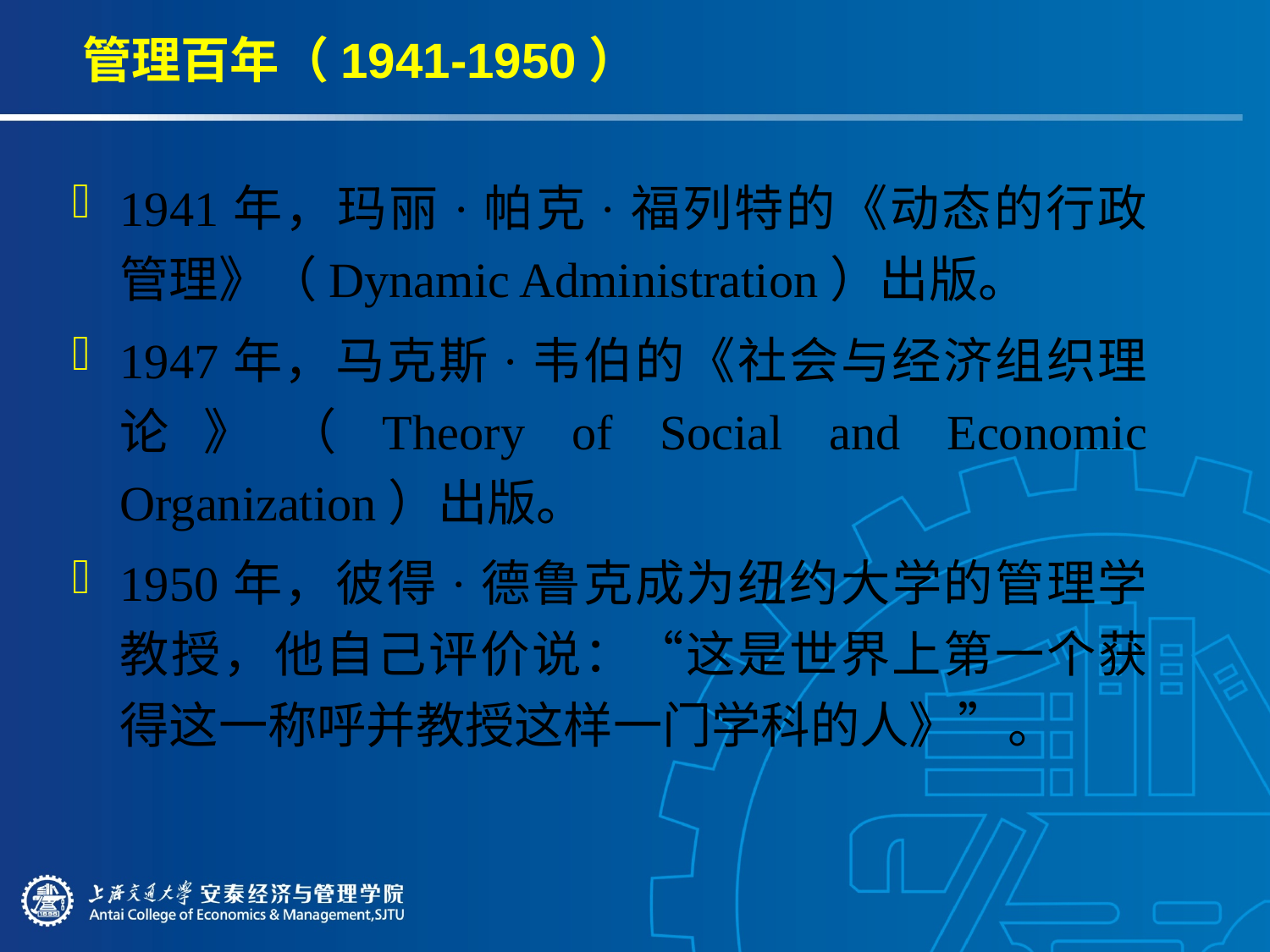

# 管理百年（1941-1950）
1941年，玛丽·帕克·福列特的《动态的行政管理》（Dynamic Administration）出版。
1947年，马克斯·韦伯的《社会与经济组织理论》（Theory of Social and Economic Organization）出版。
1950年，彼得·德鲁克成为纽约大学的管理学教授，他自己评价说：“这是世界上第一个获得这一称呼并教授这样一门学科的人》”。